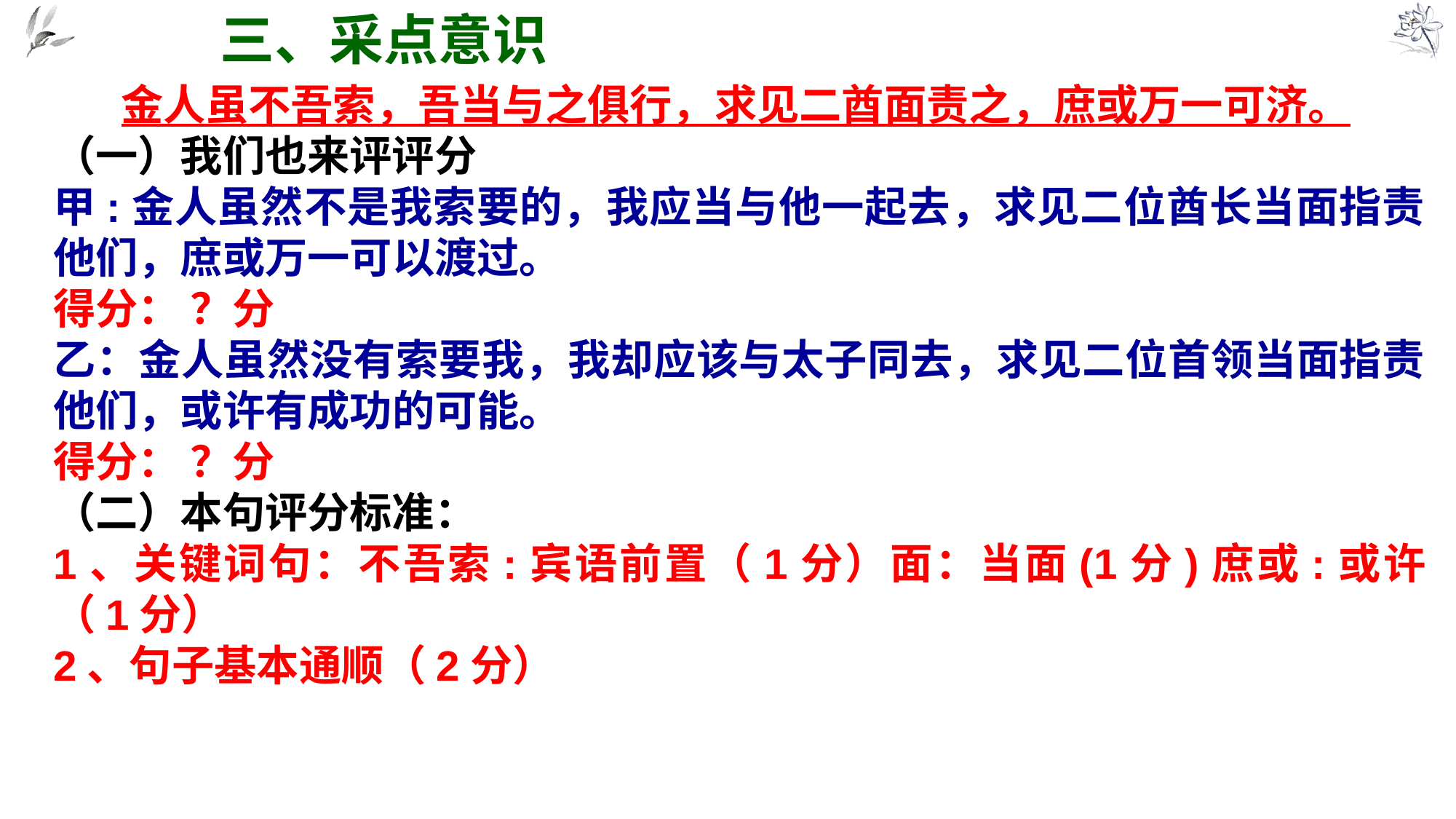

三、采点意识
      金人虽不吾索，吾当与之俱行，求见二酋面责之，庶或万一可济。
（一）我们也来评评分
甲:金人虽然不是我索要的，我应当与他一起去，求见二位酋长当面指责他们，庶或万一可以渡过。
得分： ？分
乙：金人虽然没有索要我，我却应该与太子同去，求见二位首领当面指责他们，或许有成功的可能。
得分： ？分
（二）本句评分标准：
1、关键词句：不吾索:宾语前置（1分）面：当面(1分)庶或:或许（1分）
2、句子基本通顺（2分）